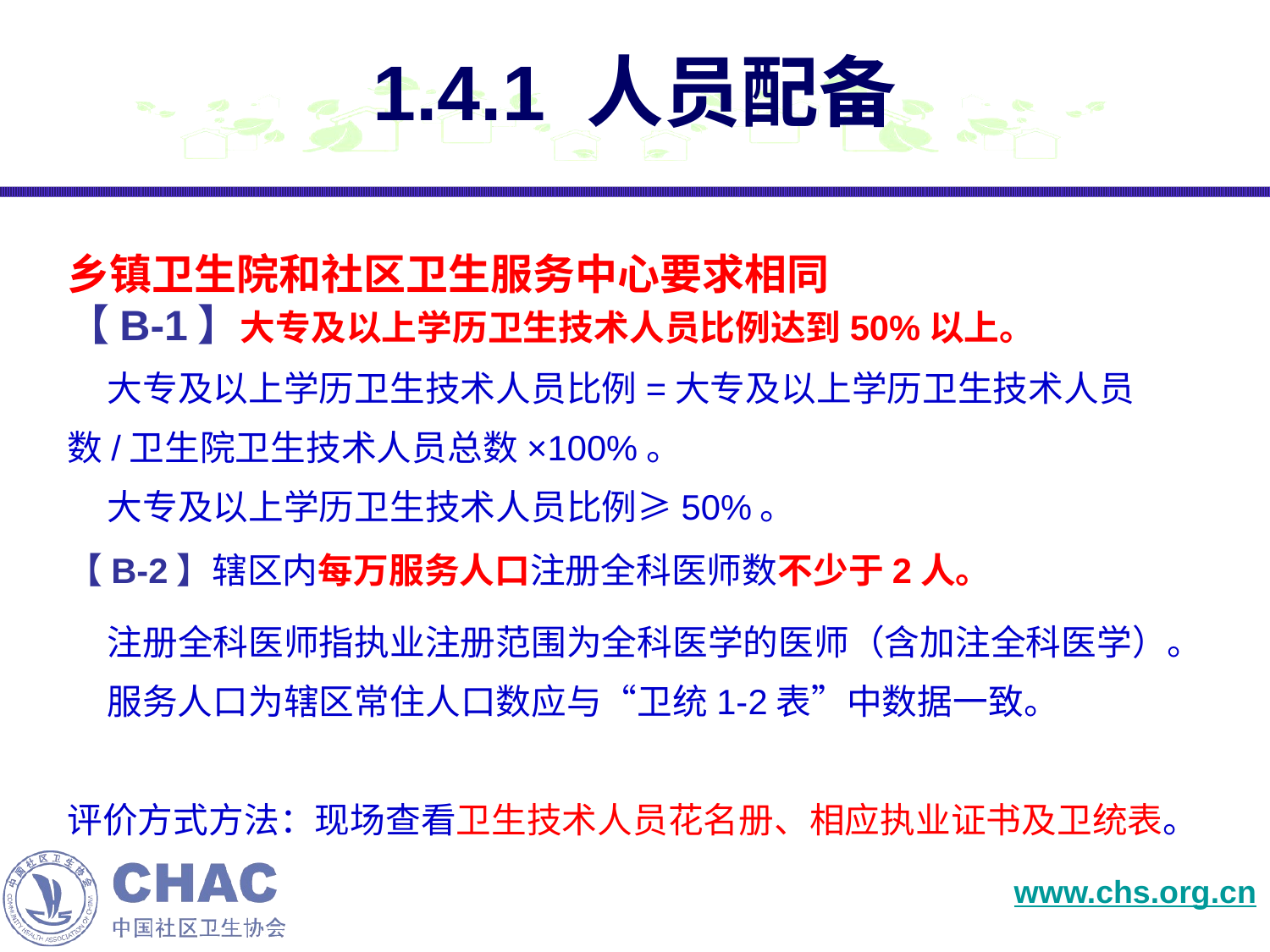

# 1.4.1 人员配备
乡镇卫生院和社区卫生服务中心要求相同
【B-1】大专及以上学历卫生技术人员比例达到50%以上。
    大专及以上学历卫生技术人员比例=大专及以上学历卫生技术人员数/卫生院卫生技术人员总数×100%。
    大专及以上学历卫生技术人员比例≥50%。
【B-2】辖区内每万服务人口注册全科医师数不少于2人。
    注册全科医师指执业注册范围为全科医学的医师（含加注全科医学）。
    服务人口为辖区常住人口数应与“卫统1-2表”中数据一致。

评价方式方法：现场查看卫生技术人员花名册、相应执业证书及卫统表。